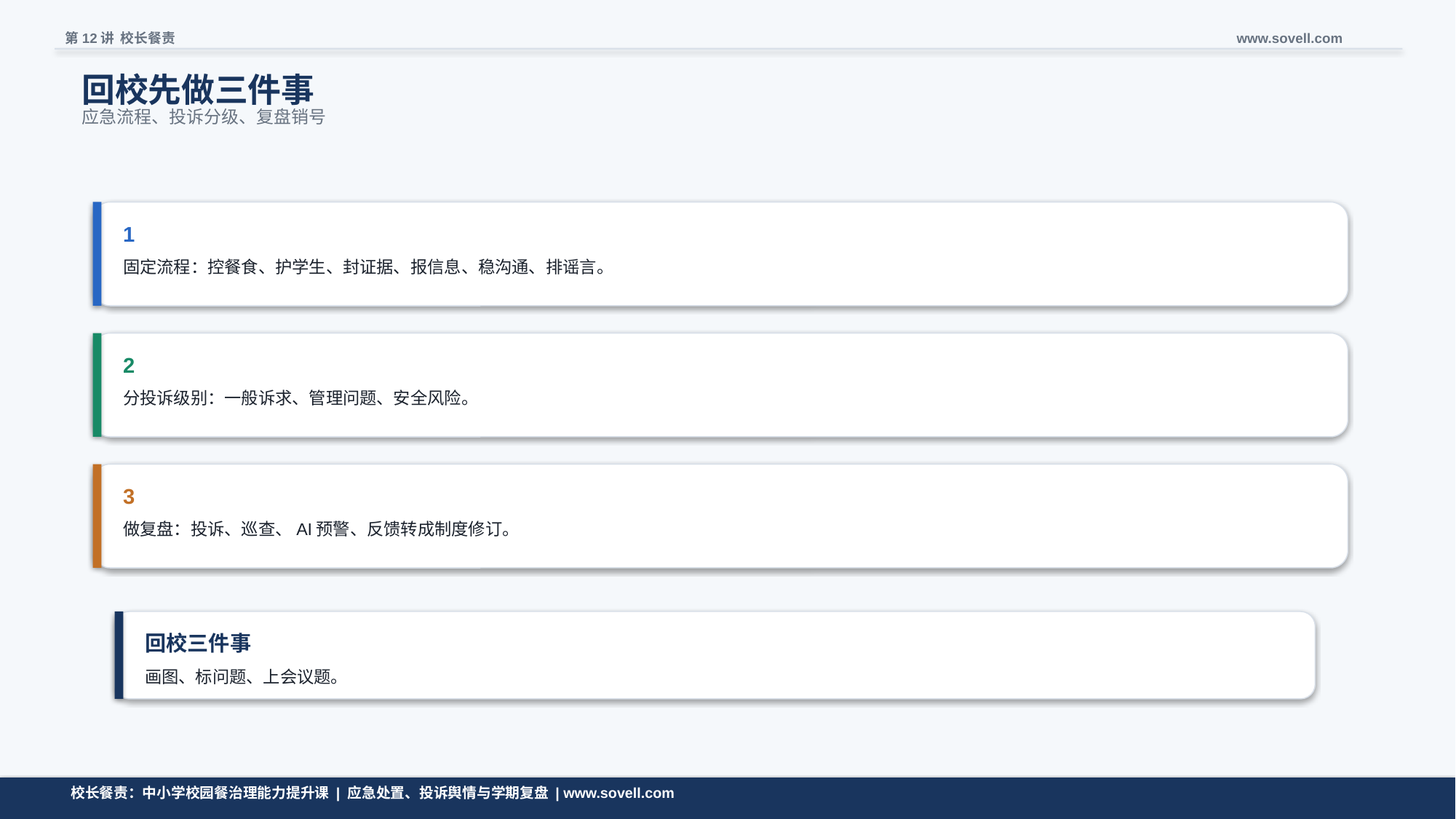

第12讲  校长餐责
www.sovell.com

回校先做三件事
应急流程、投诉分级、复盘销号

1
固定流程：控餐食、护学生、封证据、报信息、稳沟通、排谣言。

2
分投诉级别：一般诉求、管理问题、安全风险。

3
做复盘：投诉、巡查、AI预警、反馈转成制度修订。

回校三件事
画图、标问题、上会议题。

动作要小，但要能立刻开工。
校长餐责：中小学校园餐治理能力提升课 | 应急处置、投诉舆情与学期复盘 | www.sovell.com